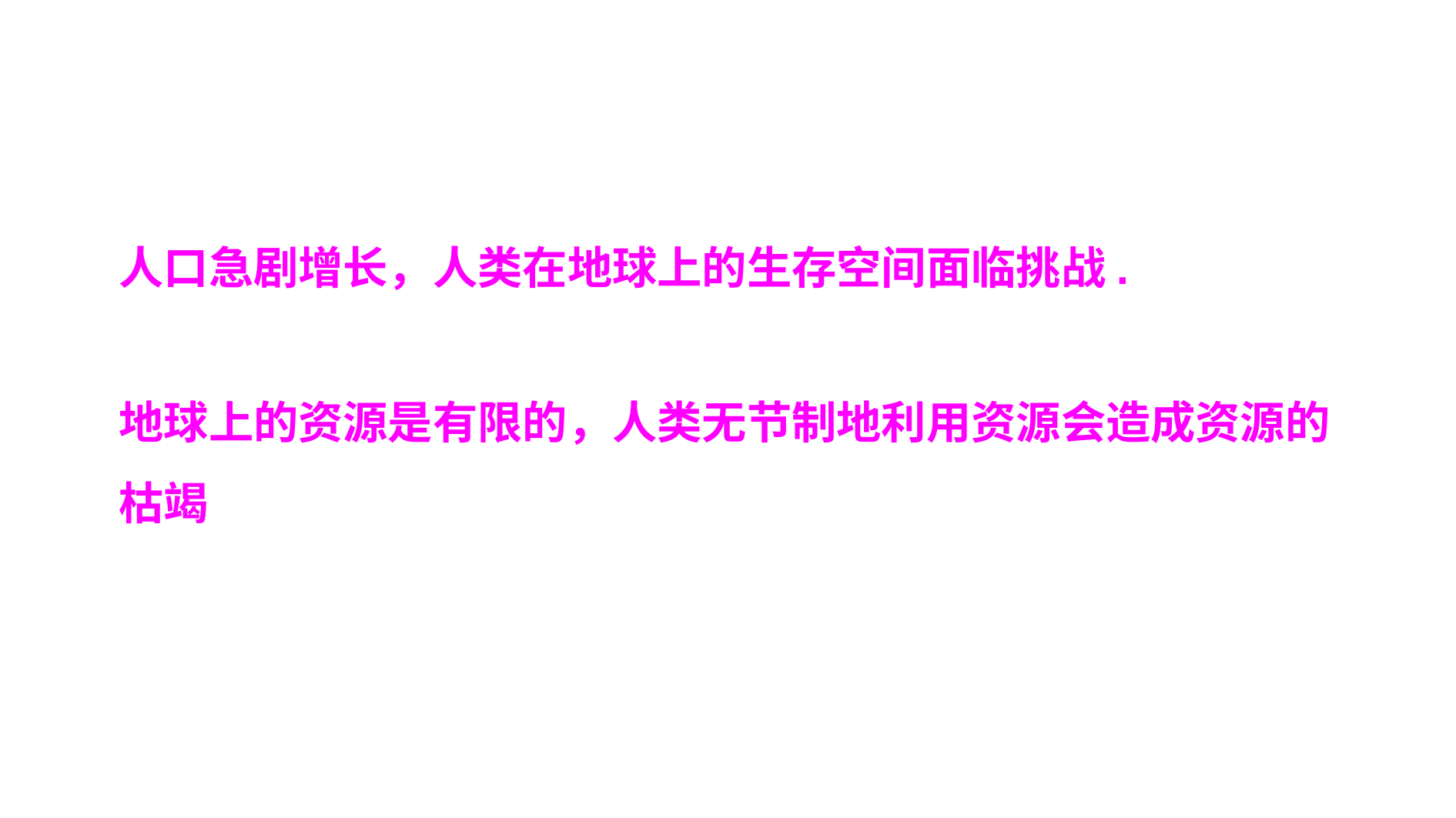

人口急剧增长，人类在地球上的生存空间面临挑战.
地球上的资源是有限的，人类无节制地利用资源会造成资源的枯竭